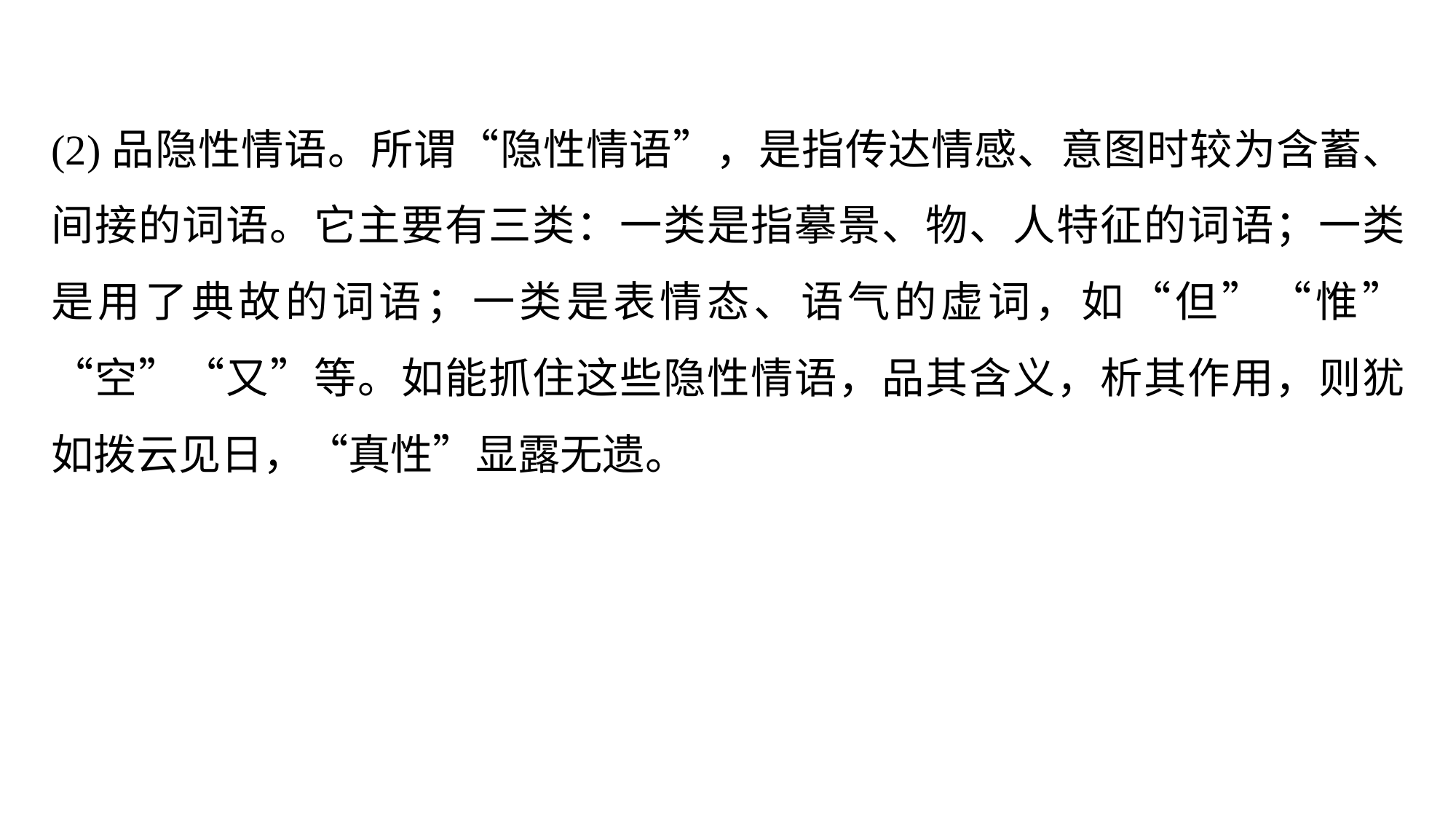

(2)品隐性情语。所谓“隐性情语”，是指传达情感、意图时较为含蓄、间接的词语。它主要有三类：一类是指摹景、物、人特征的词语；一类是用了典故的词语；一类是表情态、语气的虚词，如“但”“惟”“空”“又”等。如能抓住这些隐性情语，品其含义，析其作用，则犹如拨云见日，“真性”显露无遗。